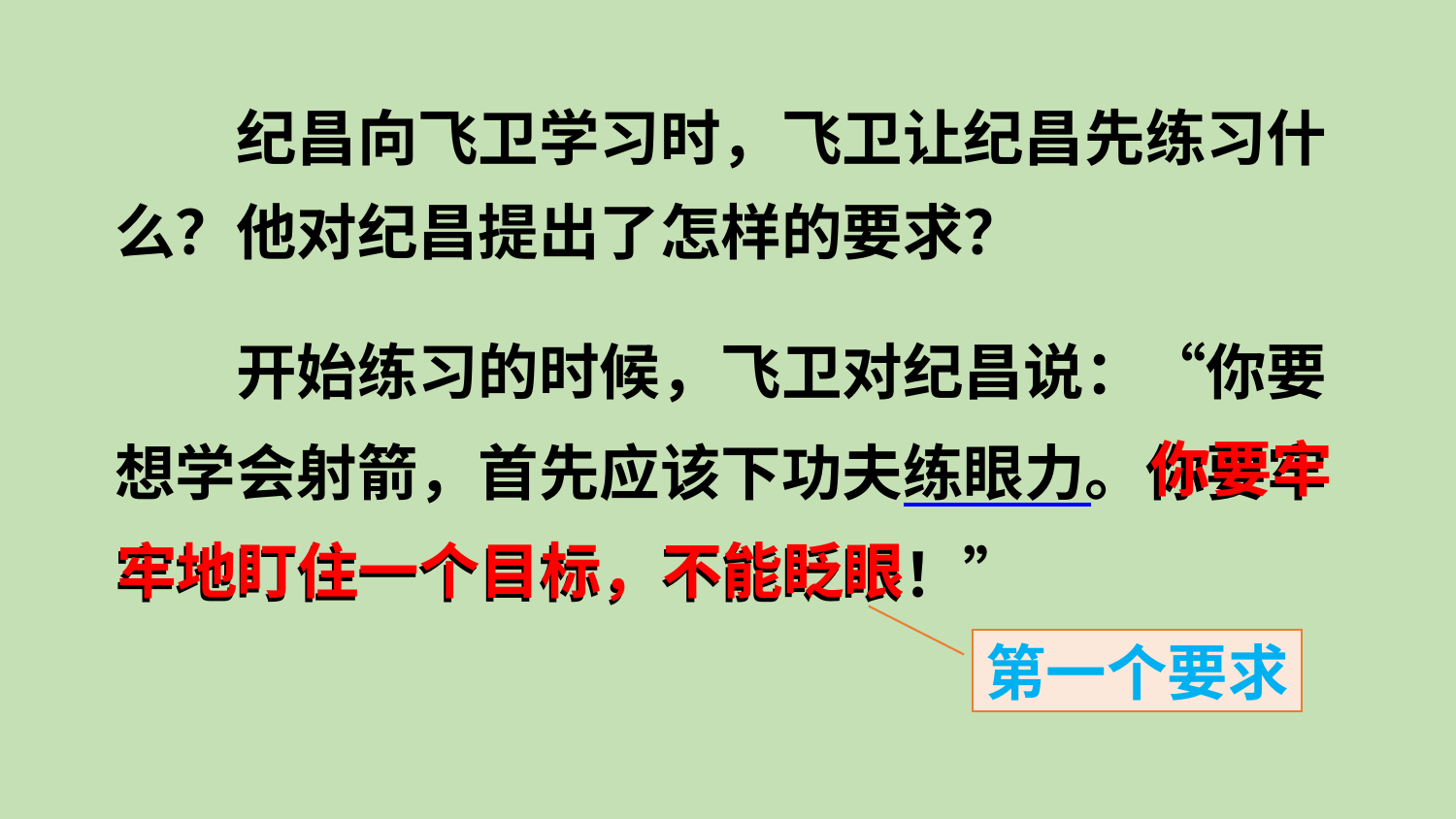

纪昌向飞卫学习时，飞卫让纪昌先练习什么？他对纪昌提出了怎样的要求？
开始练习的时候，飞卫对纪昌说：“你要想学会射箭，首先应该下功夫练眼力。你要牢牢地盯住一个目标，不能眨眼！”
你要牢
牢地盯住一个目标，不能眨眼
第一个要求